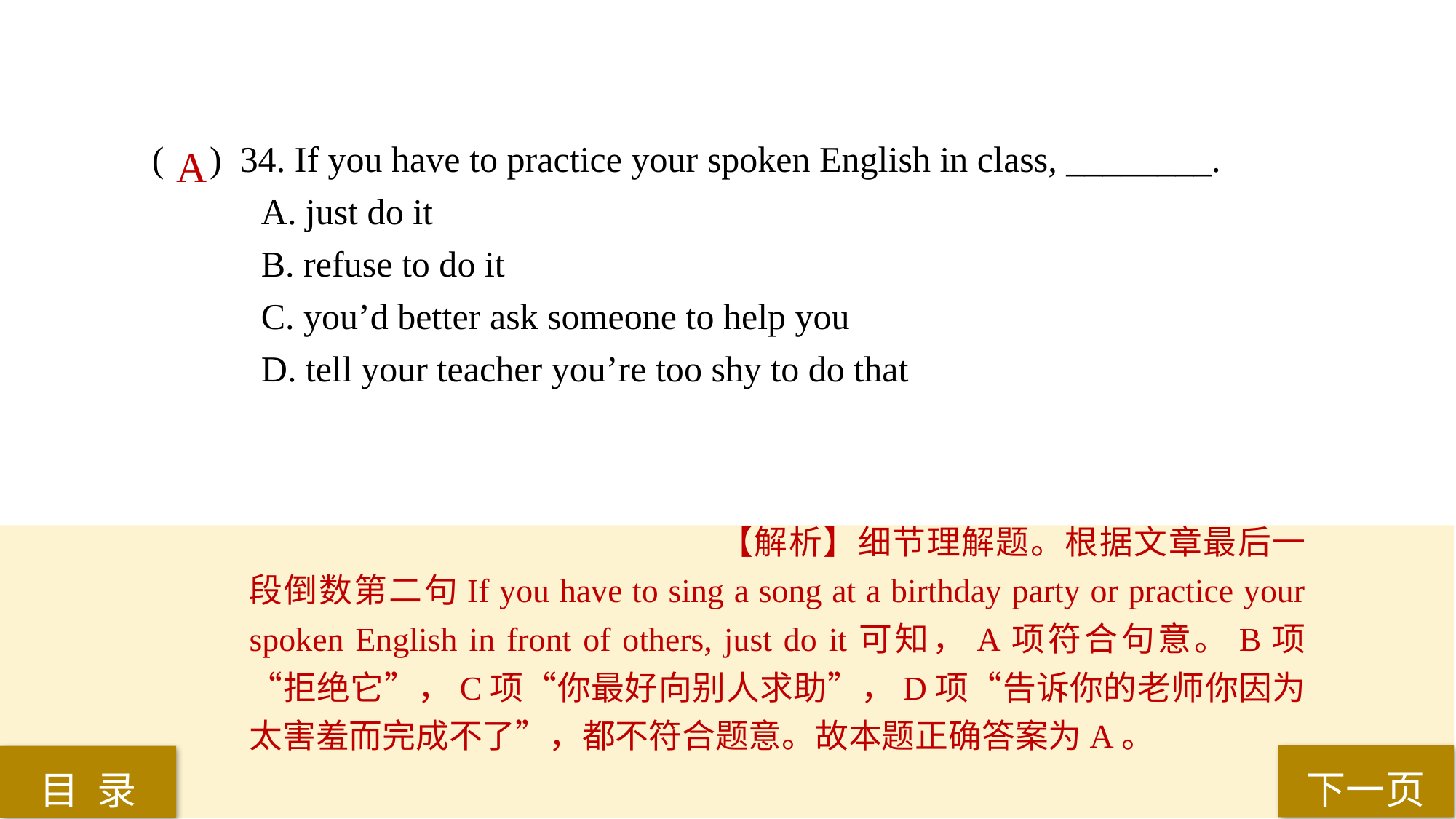

(     )  34. If you have to practice your spoken English in class, ________.
A. just do it
B. refuse to do it
C. you’d better ask someone to help you
D. tell your teacher you’re too shy to do that
A
【解析】细节理解题。根据文章最后一段倒数第二句If you have to sing a song at a birthday party or practice your spoken English in front of others, just do it可知，A项符合句意。B项“拒绝它”，C项“你最好向别人求助”，D项“告诉你的老师你因为太害羞而完成不了”，都不符合题意。故本题正确答案为A。